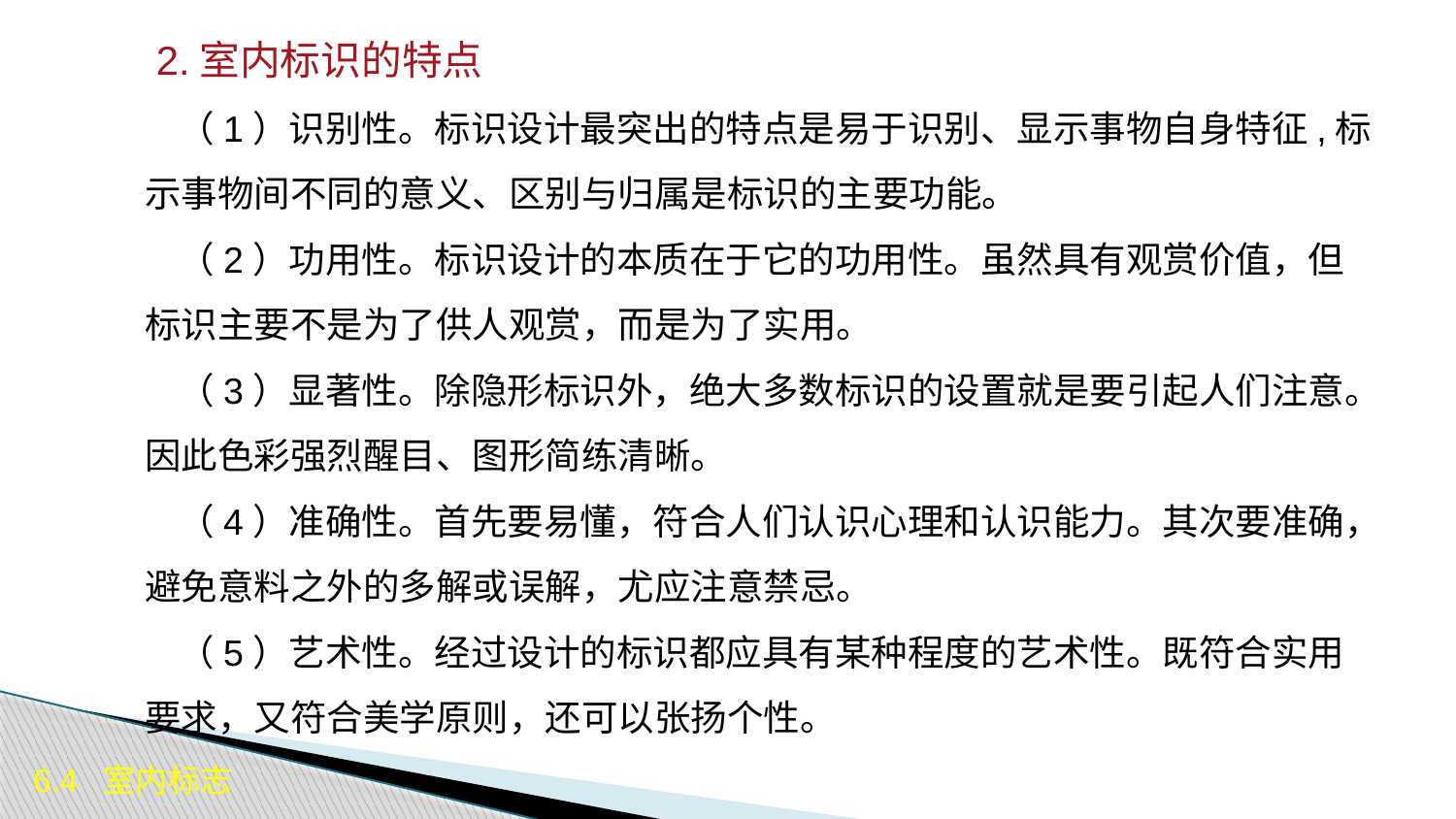

2.室内标识的特点
   （1）识别性。标识设计最突出的特点是易于识别、显示事物自身特征,标示事物间不同的意义、区别与归属是标识的主要功能。
   （2）功用性。标识设计的本质在于它的功用性。虽然具有观赏价值，但标识主要不是为了供人观赏，而是为了实用。
   （3）显著性。除隐形标识外，绝大多数标识的设置就是要引起人们注意。因此色彩强烈醒目、图形简练清晰。
   （4）准确性。首先要易懂，符合人们认识心理和认识能力。其次要准确，避免意料之外的多解或误解，尤应注意禁忌。
   （5）艺术性。经过设计的标识都应具有某种程度的艺术性。既符合实用要求，又符合美学原则，还可以张扬个性。
6.4  室内标志